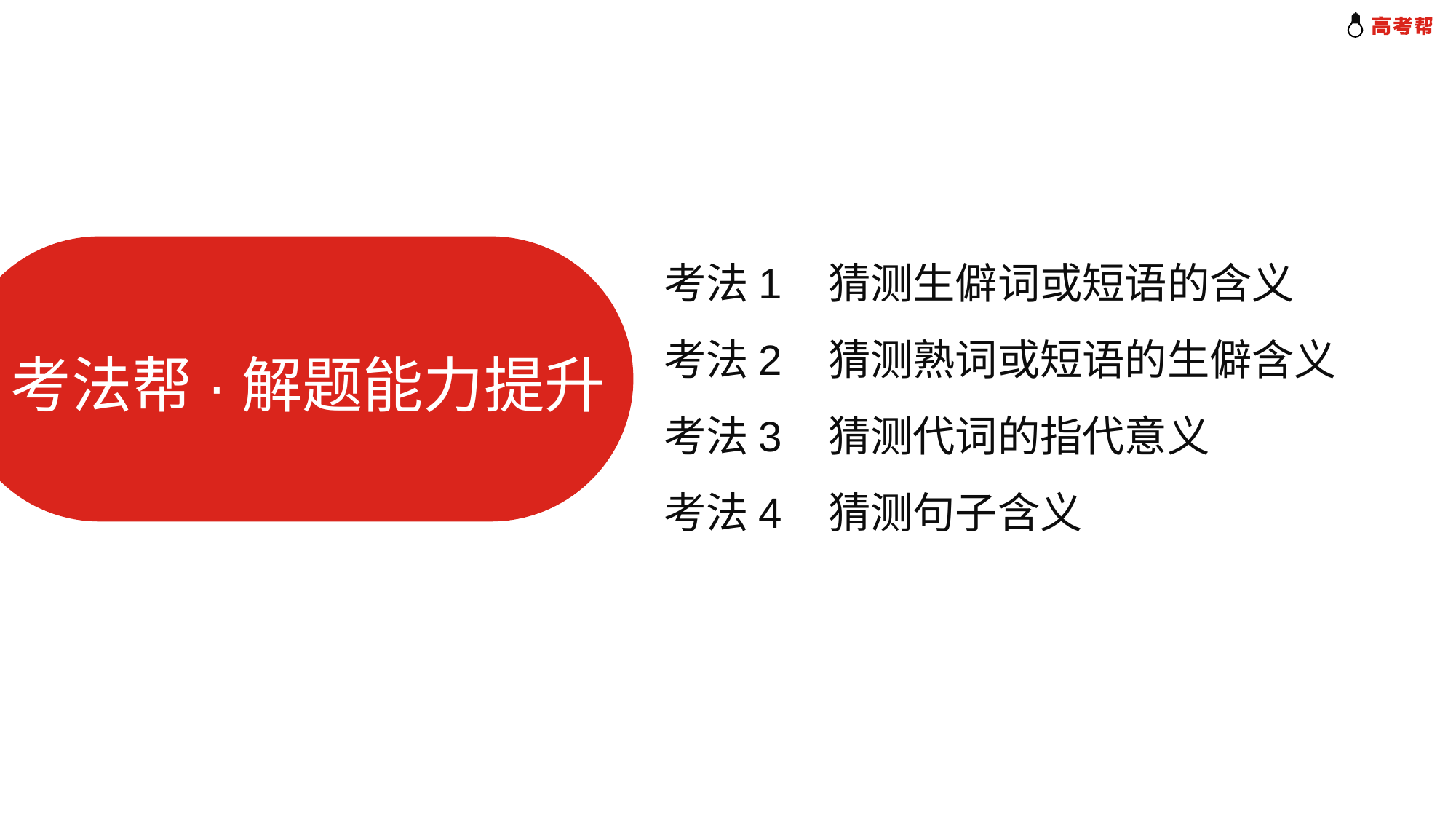

考法1   猜测生僻词或短语的含义
考法2   猜测熟词或短语的生僻含义
考法3   猜测代词的指代意义
考法4   猜测句子含义
考法帮·解题能力提升